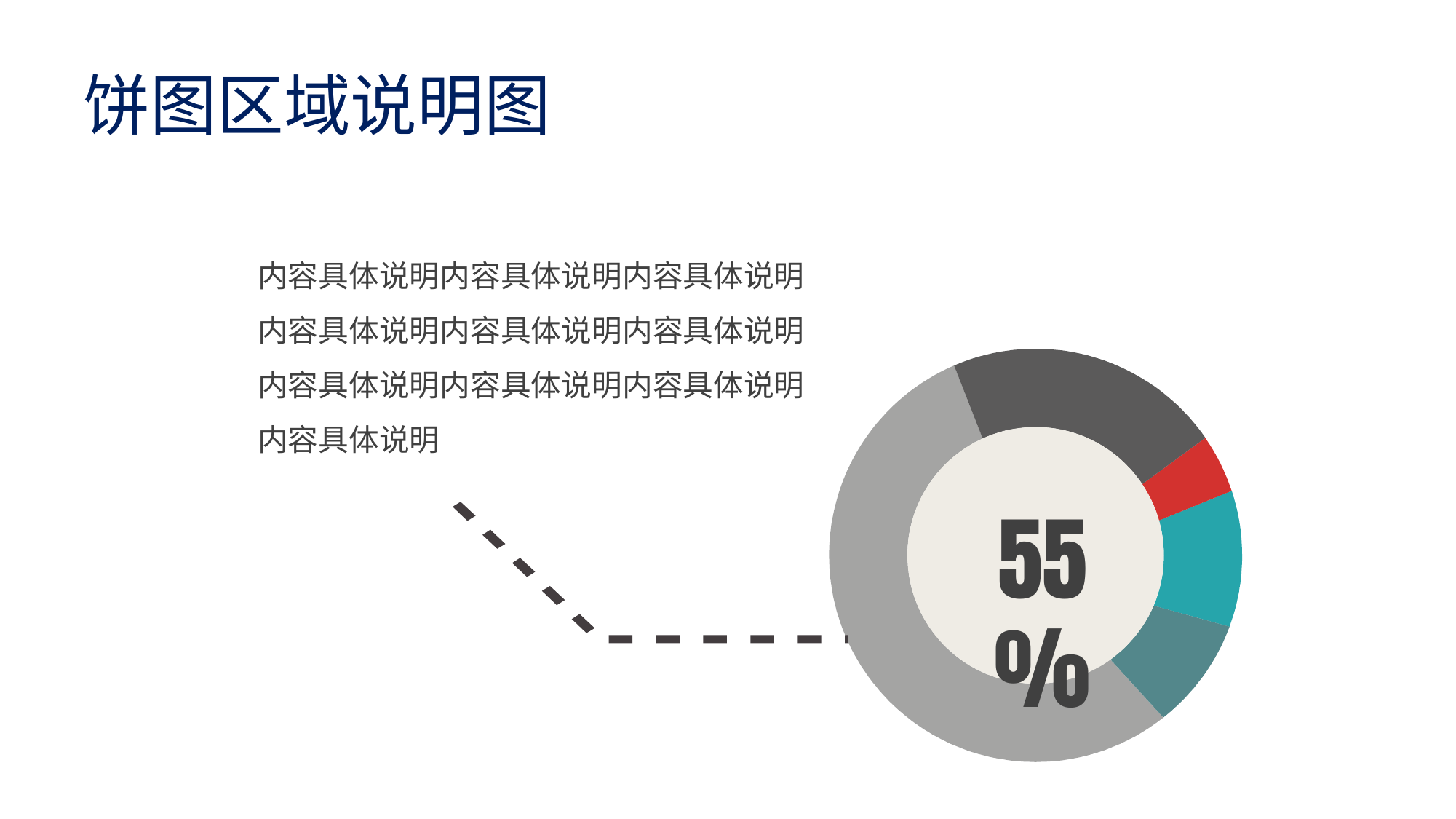

# 饼图区域说明图
内容具体说明内容具体说明内容具体说明内容具体说明内容具体说明内容具体说明内容具体说明内容具体说明内容具体说明内容具体说明

55%